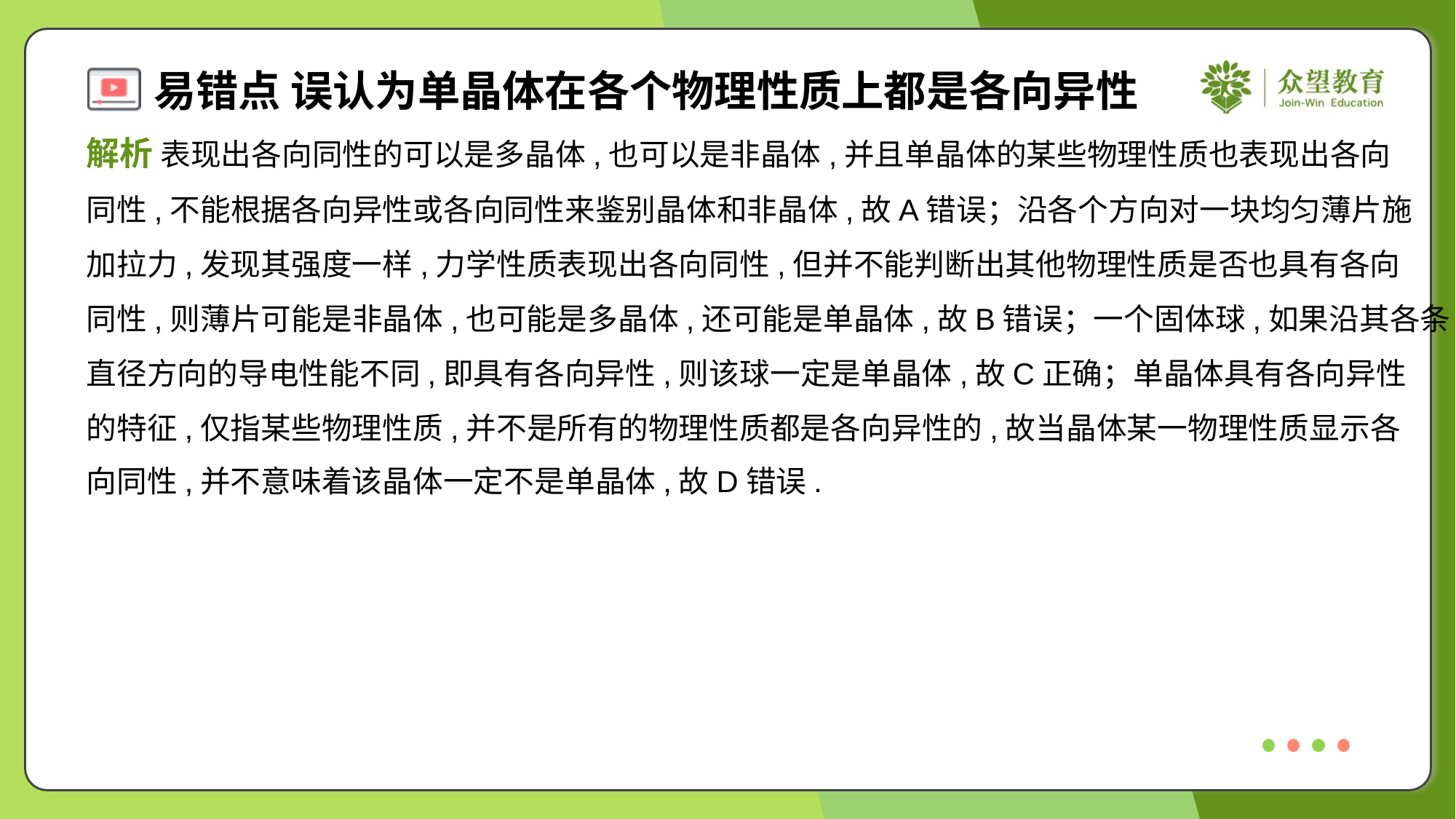

解析 表现出各向同性的可以是多晶体,也可以是非晶体,并且单晶体的某些物理性质也表现出各向
同性,不能根据各向异性或各向同性来鉴别晶体和非晶体,故A错误；沿各个方向对一块均匀薄片施
加拉力,发现其强度一样,力学性质表现出各向同性,但并不能判断出其他物理性质是否也具有各向
同性,则薄片可能是非晶体,也可能是多晶体,还可能是单晶体,故B错误；一个固体球,如果沿其各条
直径方向的导电性能不同,即具有各向异性,则该球一定是单晶体,故C正确；单晶体具有各向异性
的特征,仅指某些物理性质,并不是所有的物理性质都是各向异性的,故当晶体某一物理性质显示各
向同性,并不意味着该晶体一定不是单晶体,故D错误.